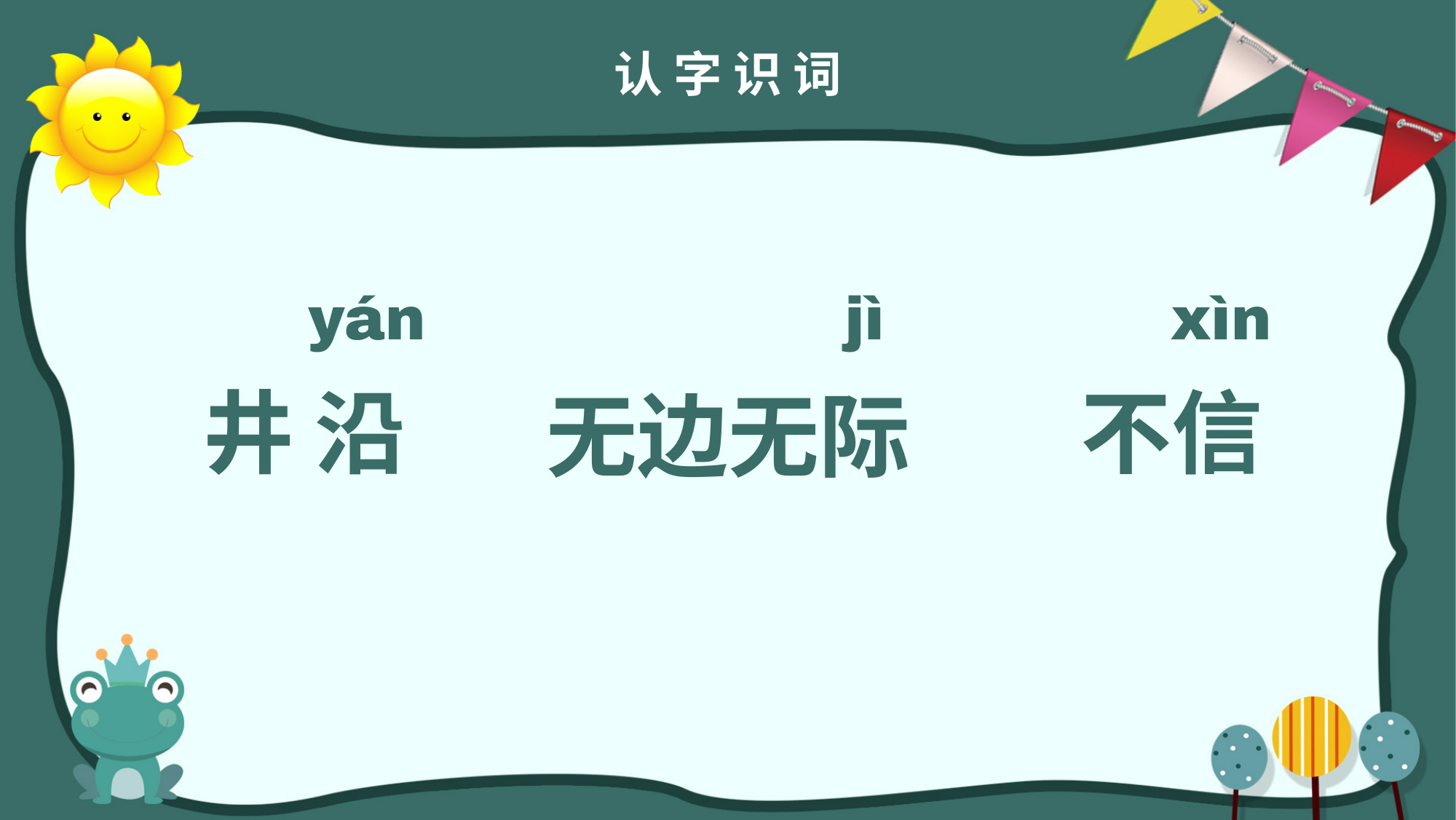

认 字 识 词
yán
jì
xìn
 井 沿
不信
无边无际